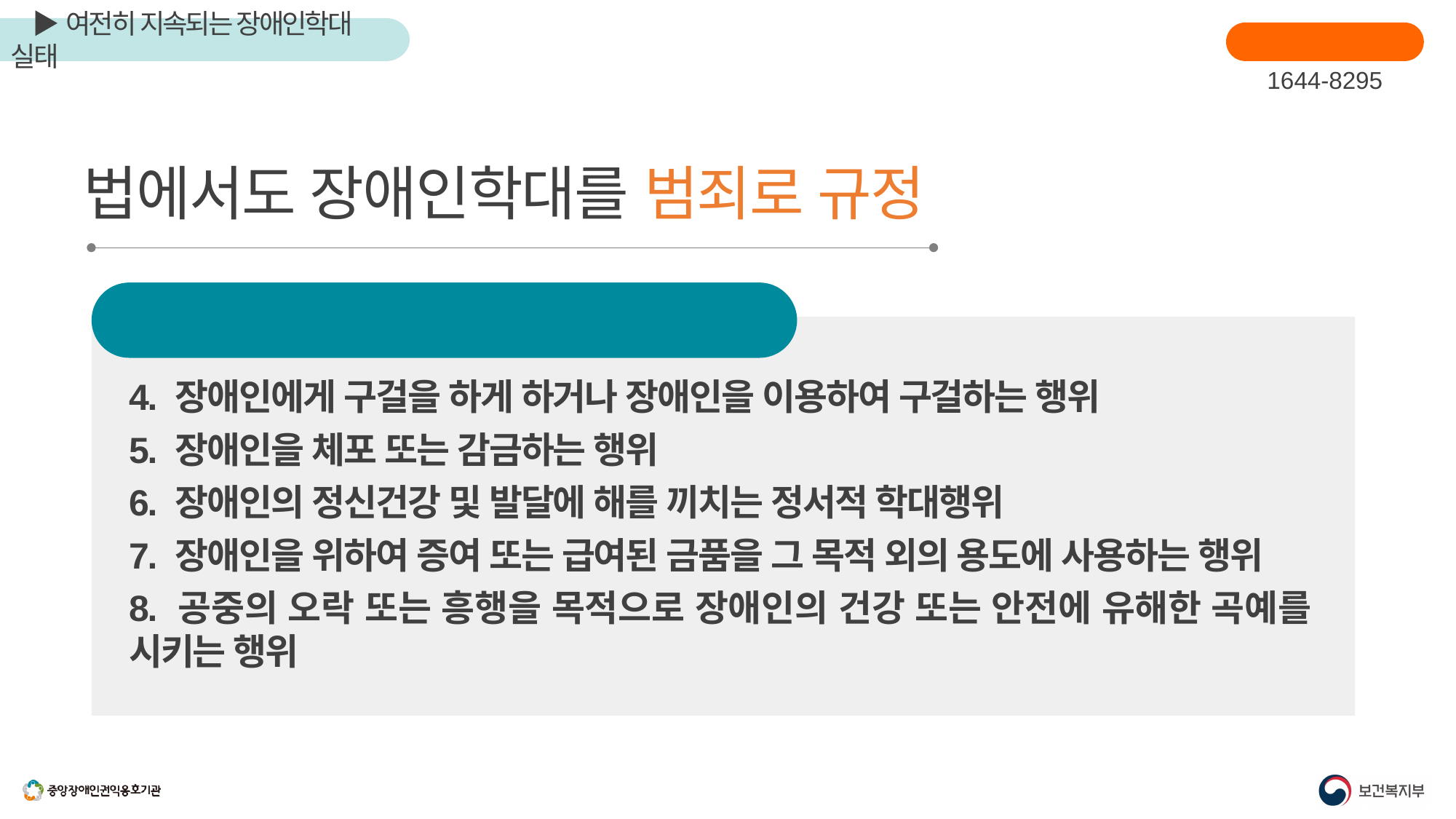

장애인학대신고
1644-8295

법에서도 장애인학대를 범죄로 규정
장애인복지법 제59조의9(금지행위)

4. 장애인에게 구걸을 하게 하거나 장애인을 이용하여 구걸하는 행위
5. 장애인을 체포 또는 감금하는 행위
6. 장애인의 정신건강 및 발달에 해를 끼치는 정서적 학대행위
7. 장애인을 위하여 증여 또는 급여된 금품을 그 목적 외의 용도에 사용하는 행위
8. 공중의 오락 또는 흥행을 목적으로 장애인의 건강 또는 안전에 유해한 곡예를 시키는 행위